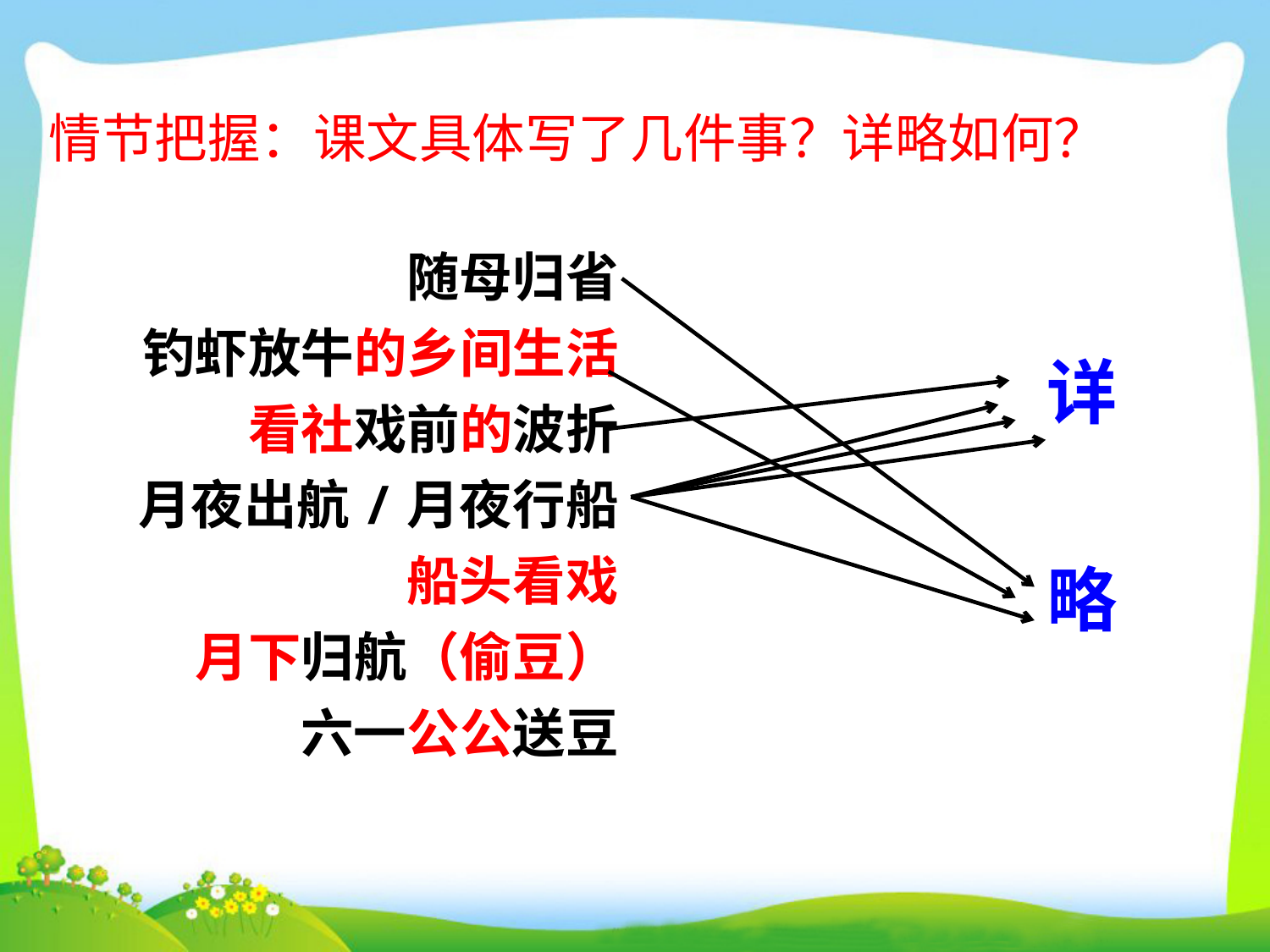

情节把握：课文具体写了几件事？详略如何？
随母归省
钓虾放牛的乡间生活
看社戏前的波折
月夜出航/月夜行船
船头看戏
月下归航（偷豆）
六一公公送豆
详
略